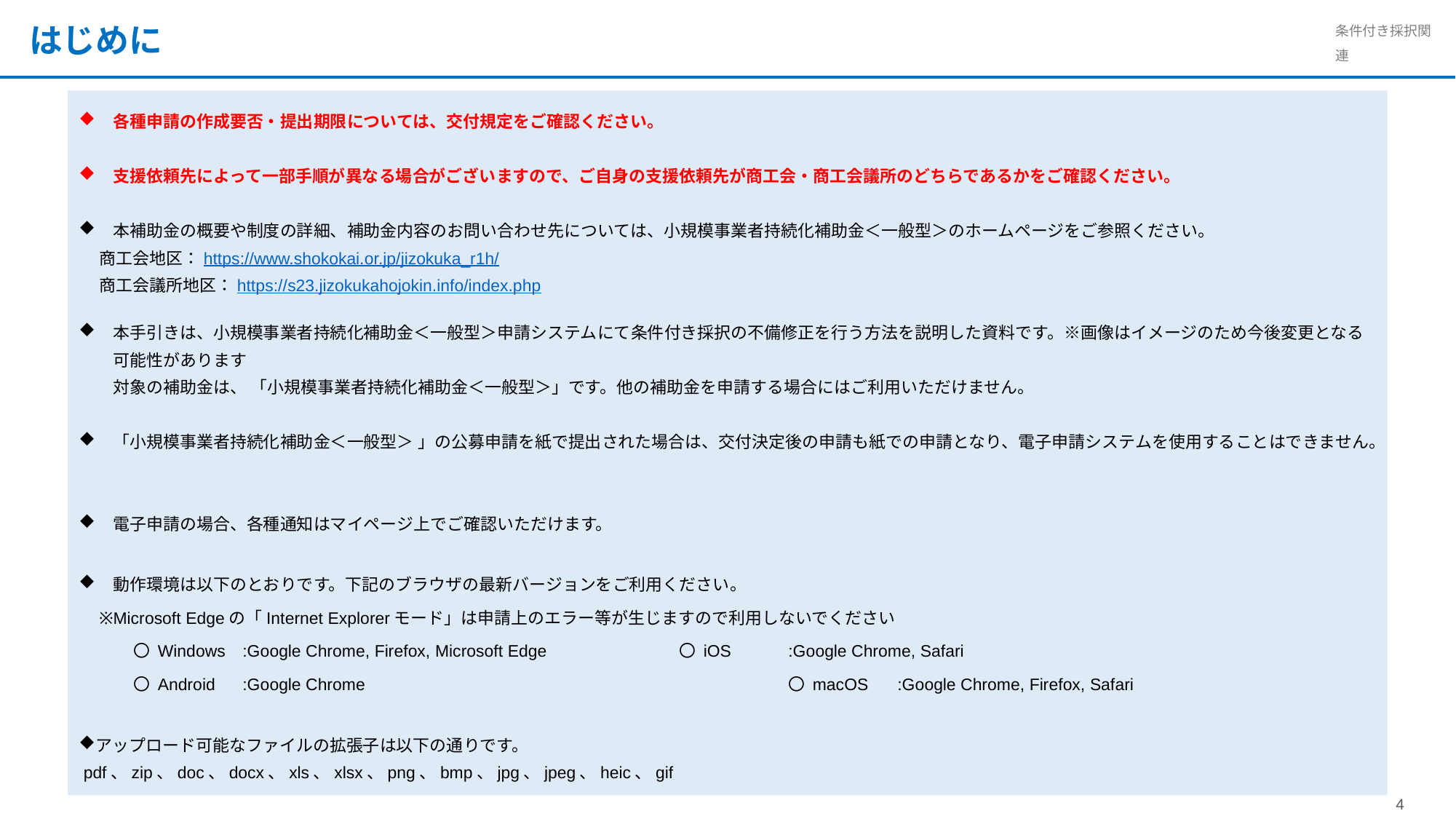

はじめに
各種申請の作成要否・提出期限については、交付規定をご確認ください。

支援依頼先によって一部手順が異なる場合がございますので、ご自身の支援依頼先が商工会・商工会議所のどちらであるかをご確認ください。

本補助金の概要や制度の詳細、補助金内容のお問い合わせ先については、小規模事業者持続化補助金＜一般型＞のホームページをご参照ください。
商工会地区：https://www.shokokai.or.jp/jizokuka_r1h/
商工会議所地区：https://s23.jizokukahojokin.info/index.php

本手引きは、小規模事業者持続化補助金＜一般型＞申請システムにて条件付き採択の不備修正を行う方法を説明した資料です。※画像はイメージのため今後変更となる可能性があります
対象の補助金は、 「小規模事業者持続化補助金＜一般型＞」です。他の補助金を申請する場合にはご利用いただけません。
「小規模事業者持続化補助金＜一般型＞ 」の公募申請を紙で提出された場合は、交付決定後の申請も紙での申請となり、電子申請システムを使用することはできません。
電子申請の場合、各種通知はマイページ上でご確認いただけます。

動作環境は以下のとおりです。下記のブラウザの最新バージョンをご利用ください。
※Microsoft Edgeの「Internet Explorerモード」は申請上のエラー等が生じますので利用しないでください
〇 Windows	:Google Chrome, Firefox, Microsoft Edge		〇 iOS	:Google Chrome, Safari
〇 Android	:Google Chrome				〇 macOS 	:Google Chrome, Firefox, Safari

アップロード可能なファイルの拡張子は以下の通りです。
 pdf、zip、doc、docx、xls、xlsx、png、bmp、jpg、jpeg、heic、gif